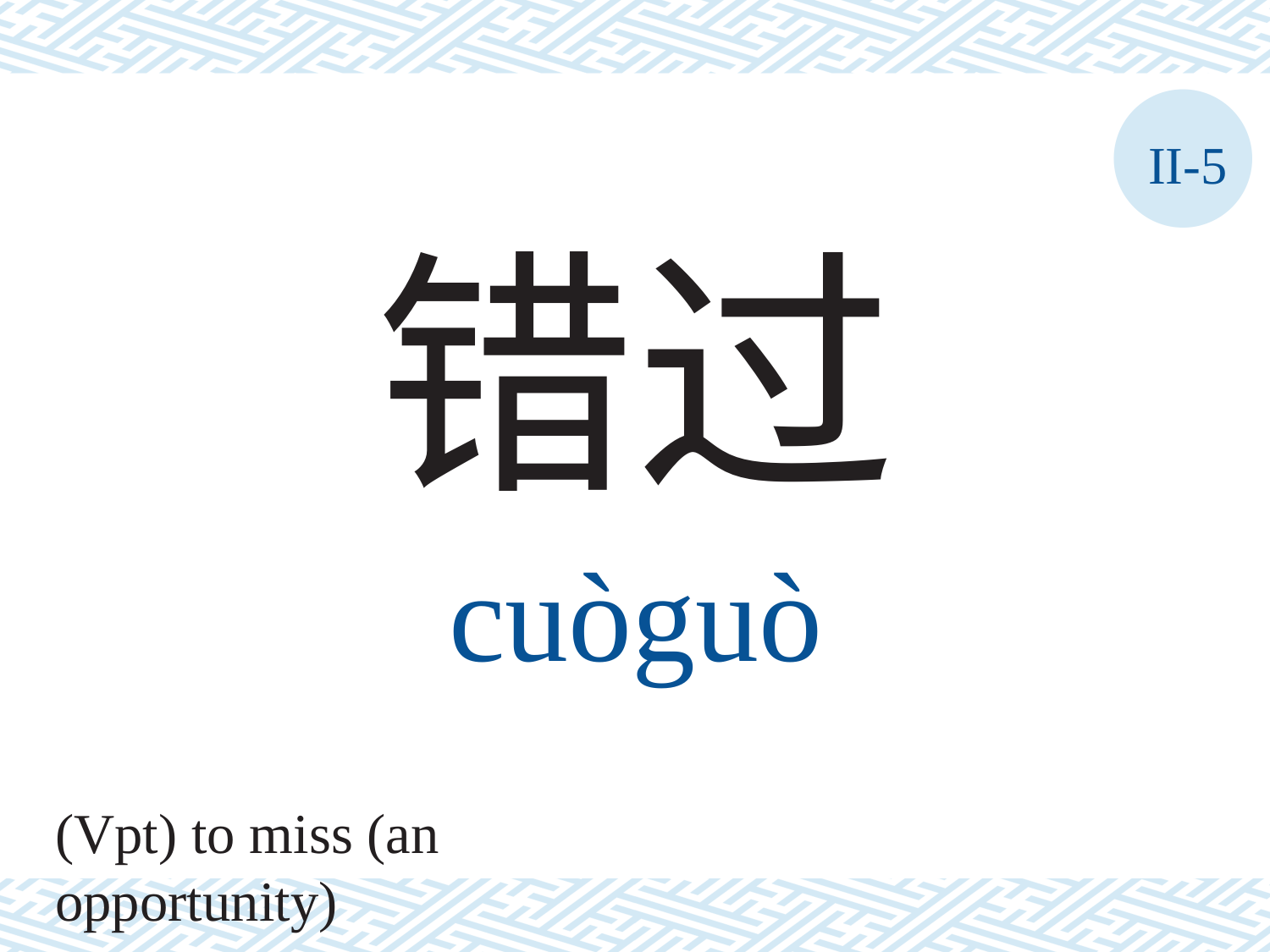

II-5
错过
cuòguò
(Vpt) to miss (an opportunity)